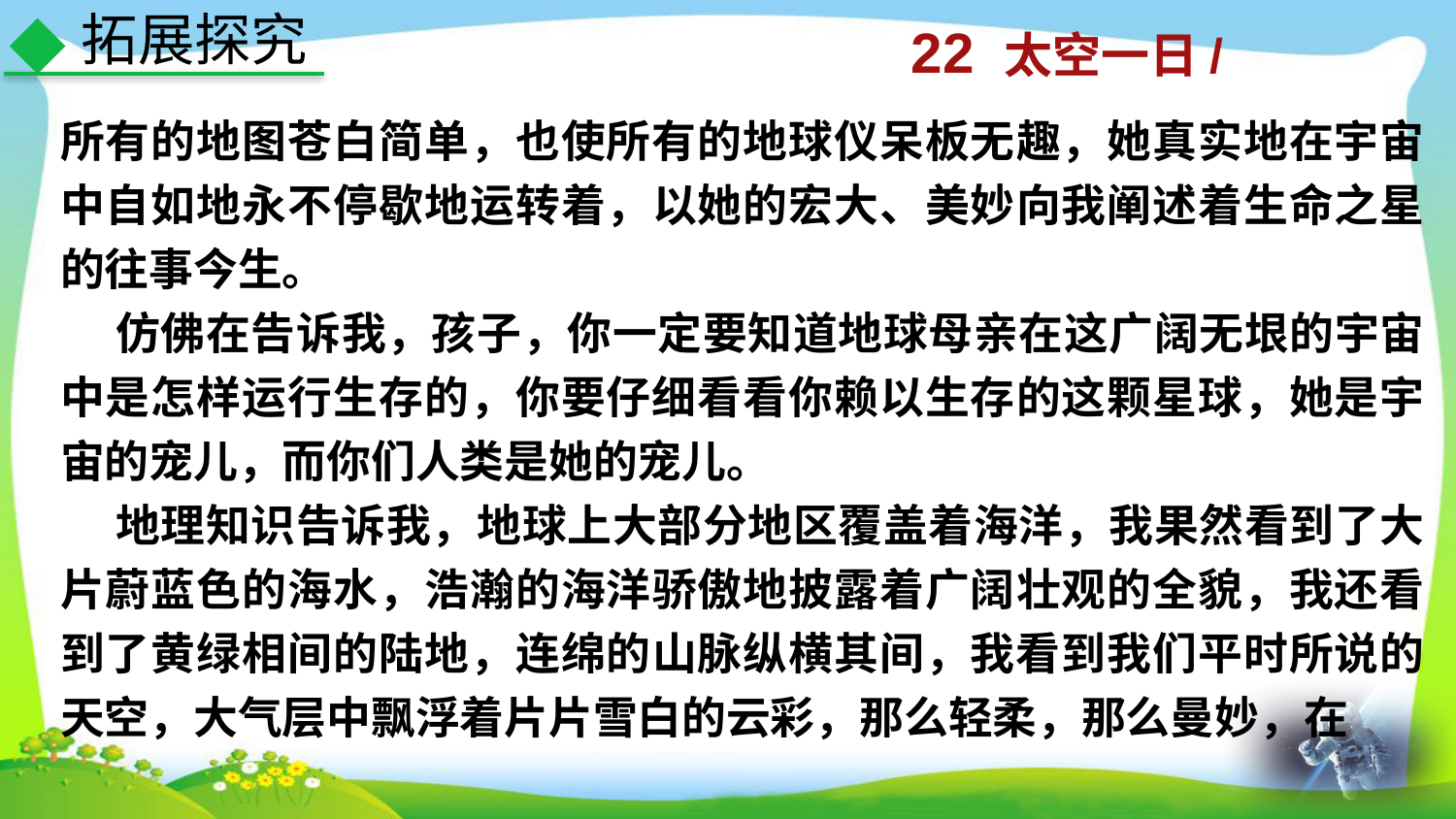

拓展探究

所有的地图苍白简单，也使所有的地球仪呆板无趣，她真实地在宇宙中自如地永不停歇地运转着，以她的宏大、美妙向我阐述着生命之星的往事今生。
    仿佛在告诉我，孩子，你一定要知道地球母亲在这广阔无垠的宇宙中是怎样运行生存的，你要仔细看看你赖以生存的这颗星球，她是宇宙的宠儿，而你们人类是她的宠儿。
    地理知识告诉我，地球上大部分地区覆盖着海洋，我果然看到了大片蔚蓝色的海水，浩瀚的海洋骄傲地披露着广阔壮观的全貌，我还看到了黄绿相间的陆地，连绵的山脉纵横其间，我看到我们平时所说的天空，大气层中飘浮着片片雪白的云彩，那么轻柔，那么曼妙，在